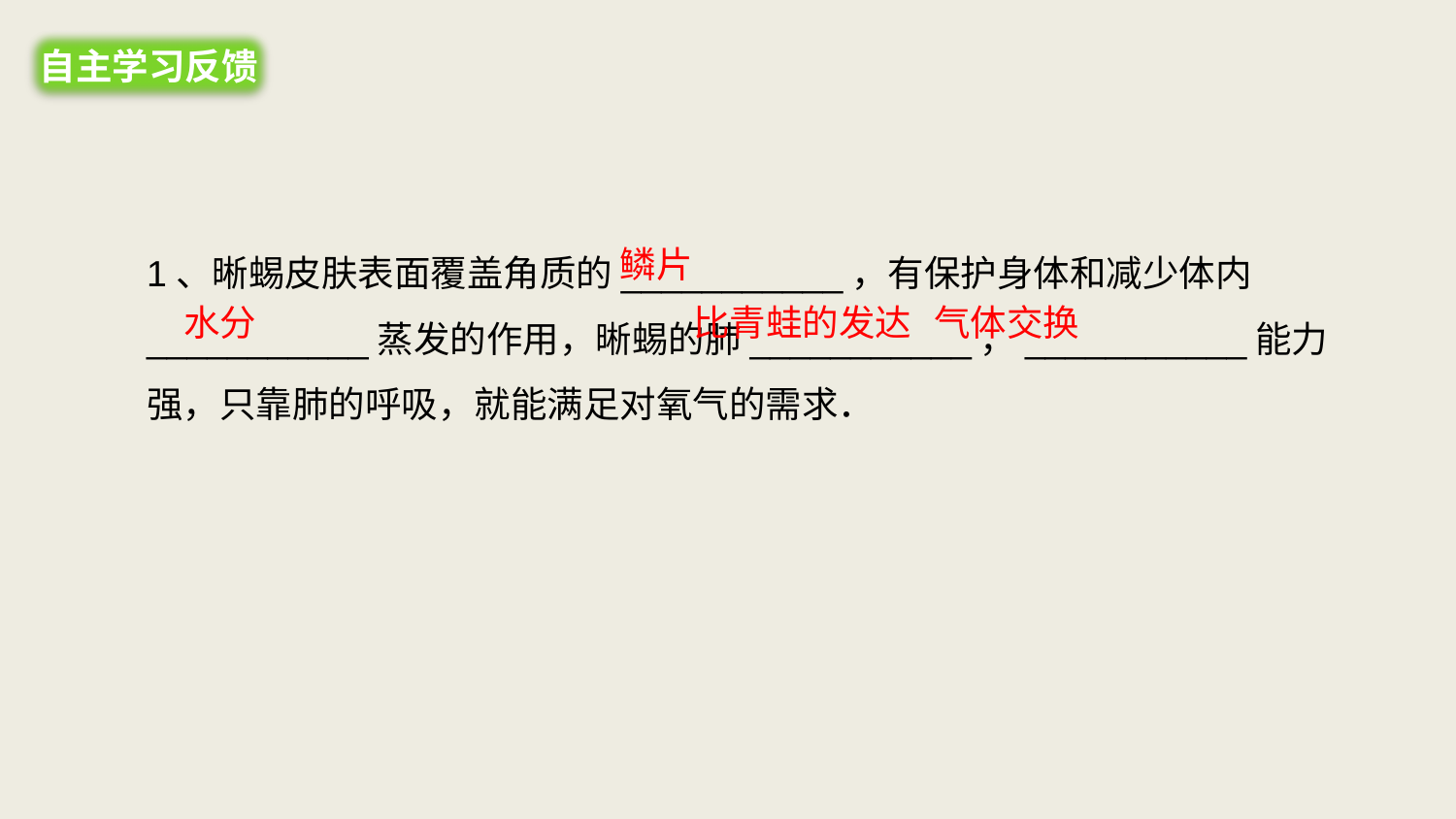

自主学习反馈
1、晰蜴皮肤表面覆盖角质的___________，有保护身体和减少体内___________蒸发的作用，晰蜴的肺___________，___________能力强，只靠肺的呼吸，就能满足对氧气的需求．
鳞片
水分
比青蛙的发达
气体交换